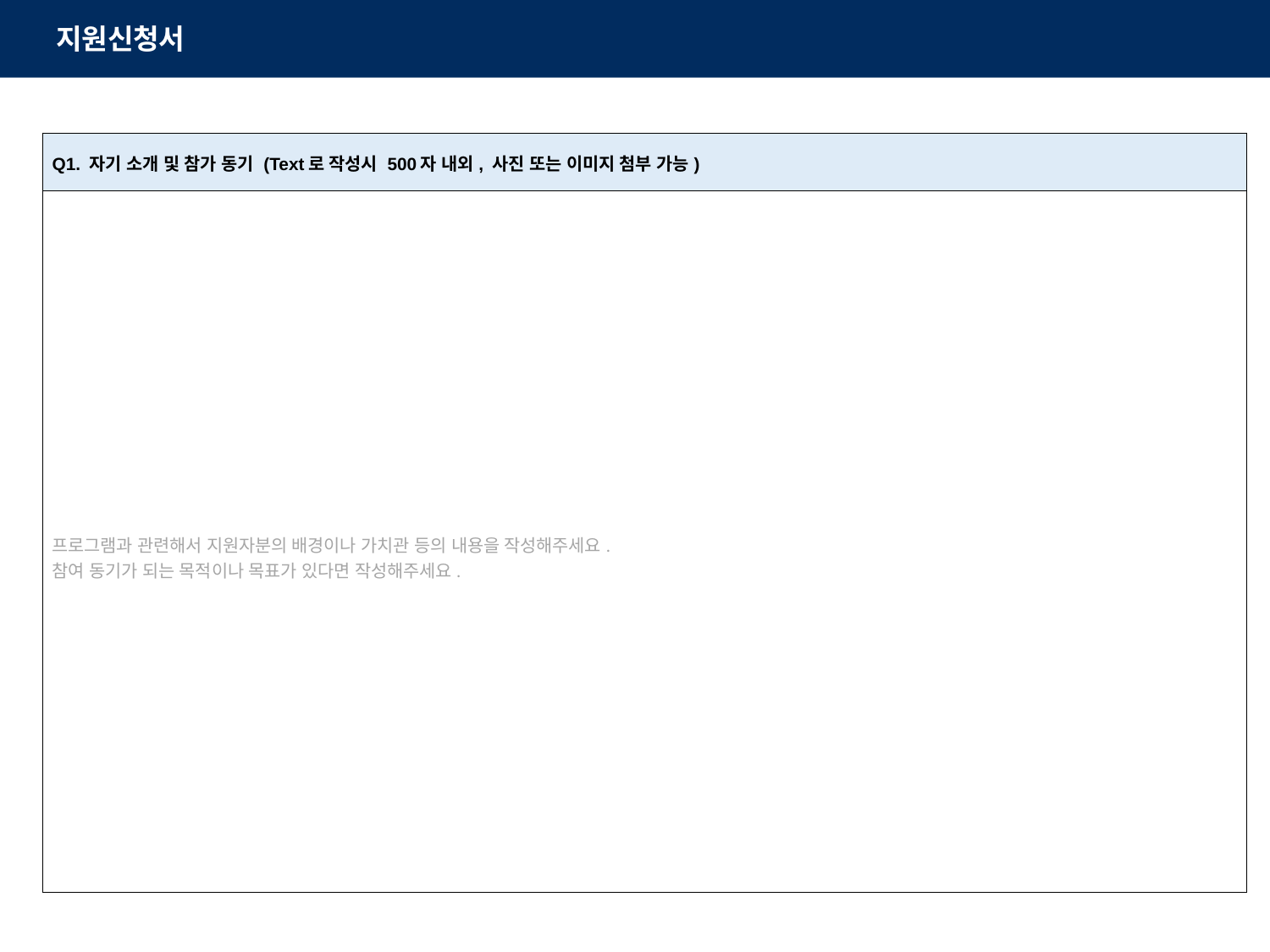

지원신청서
| Q1. 자기 소개 및 참가 동기 (Text로 작성시 500자 내외, 사진 또는 이미지 첨부 가능) |
| --- |
| 프로그램과 관련해서 지원자분의 배경이나 가치관 등의 내용을 작성해주세요. 참여 동기가 되는 목적이나 목표가 있다면 작성해주세요. |